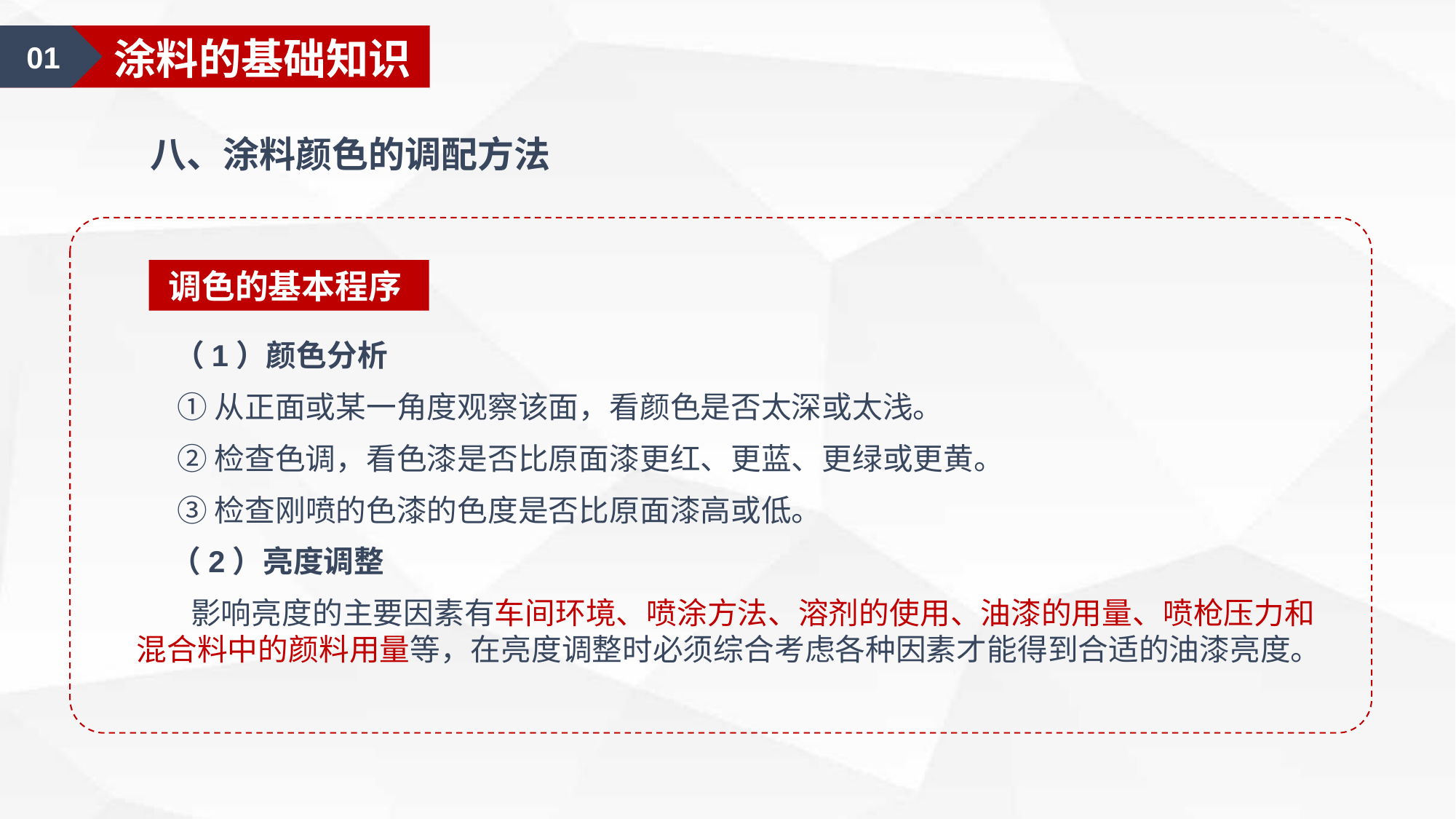

01
涂料的基础知识
八、涂料颜色的调配方法

调色的基本程序
     （1）颜色分析
      ①从正面或某一角度观察该面，看颜色是否太深或太浅。
      ②检查色调，看色漆是否比原面漆更红、更蓝、更绿或更黄。
      ③检查刚喷的色漆的色度是否比原面漆高或低。
    （2）亮度调整
       影响亮度的主要因素有车间环境、喷涂方法、溶剂的使用、油漆的用量、喷枪压力和混合料中的颜料用量等，在亮度调整时必须综合考虑各种因素才能得到合适的油漆亮度。